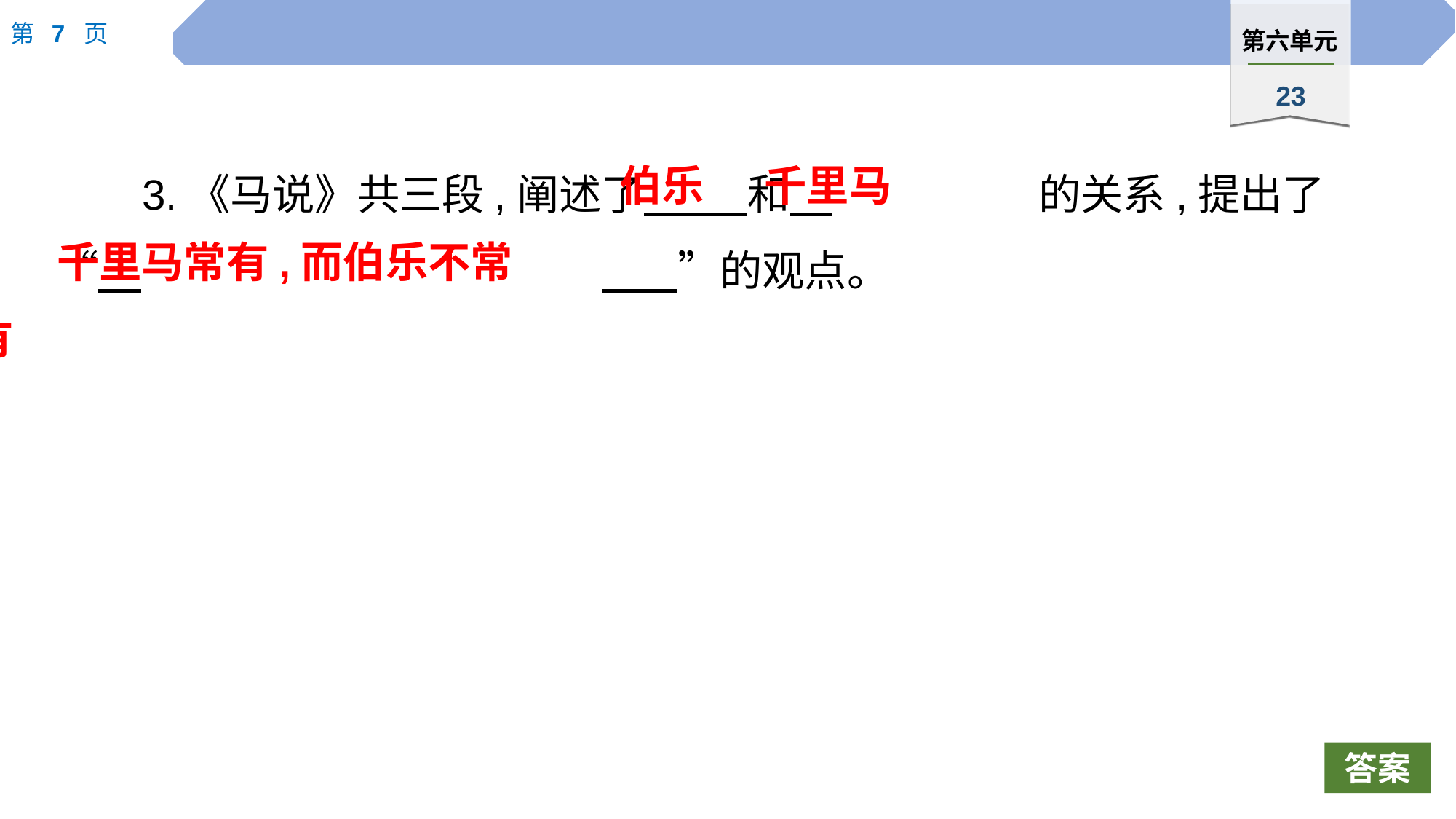

伯乐
千里马
3.《马说》共三段,阐述了　  　和　		的关系,提出了“　					        ”的观点。
千里马常有,而伯乐不常有
答案